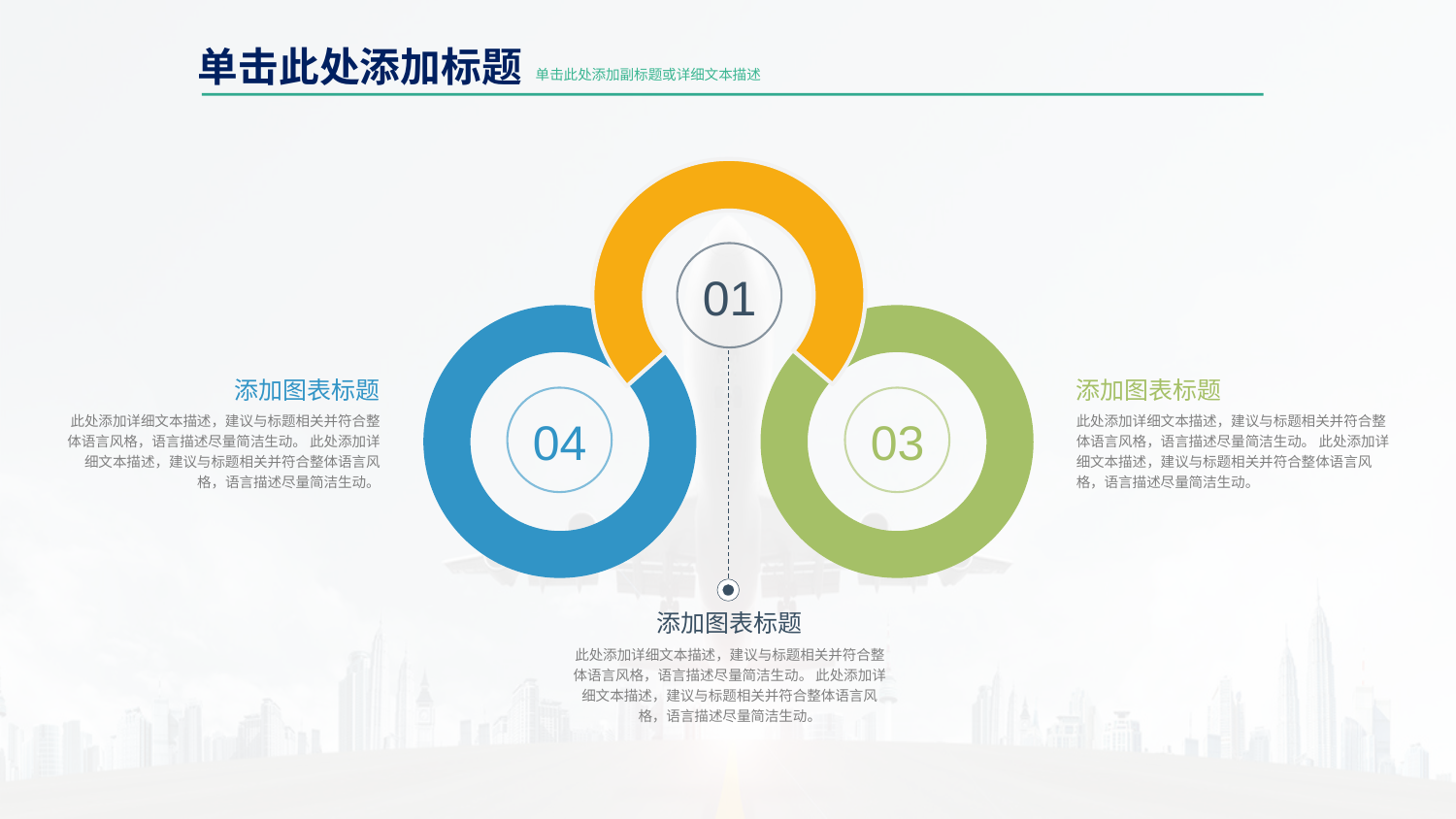

单击此处添加标题
单击此处添加副标题或详细文本描述

01

添加图表标题
此处添加详细文本描述，建议与标题相关并符合整体语言风格，语言描述尽量简洁生动。 此处添加详细文本描述，建议与标题相关并符合整体语言风格，语言描述尽量简洁生动。
添加图表标题
此处添加详细文本描述，建议与标题相关并符合整体语言风格，语言描述尽量简洁生动。 此处添加详细文本描述，建议与标题相关并符合整体语言风格，语言描述尽量简洁生动。
04

03

添加图表标题
此处添加详细文本描述，建议与标题相关并符合整体语言风格，语言描述尽量简洁生动。 此处添加详细文本描述，建议与标题相关并符合整体语言风格，语言描述尽量简洁生动。
24